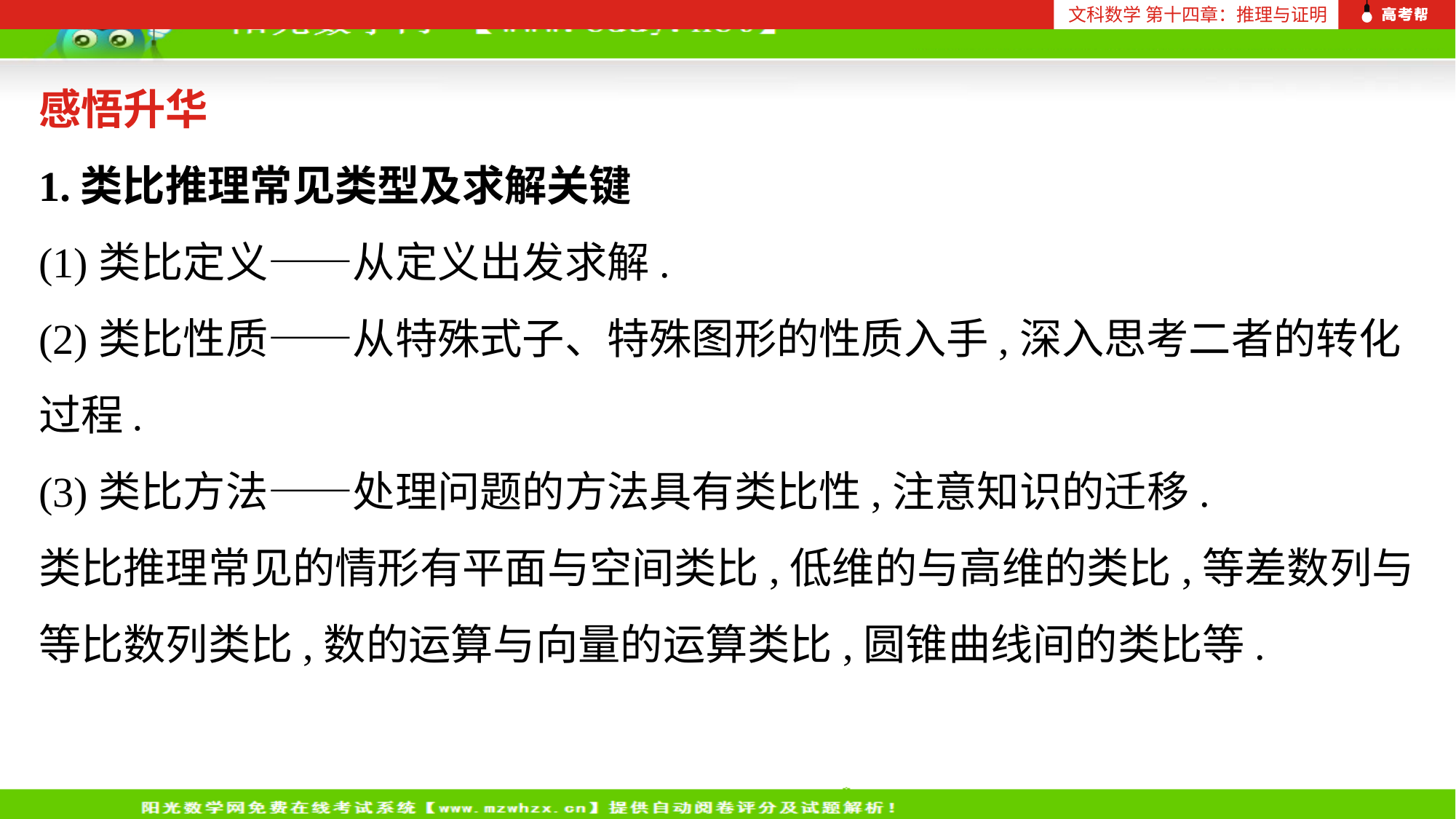

文科数学 第十四章：推理与证明

感悟升华
1.类比推理常见类型及求解关键
(1)类比定义——从定义出发求解.
(2)类比性质——从特殊式子、特殊图形的性质入手,深入思考二者的转化过程.
(3)类比方法——处理问题的方法具有类比性,注意知识的迁移.
类比推理常见的情形有平面与空间类比,低维的与高维的类比,等差数列与等比数列类比,数的运算与向量的运算类比,圆锥曲线间的类比等.